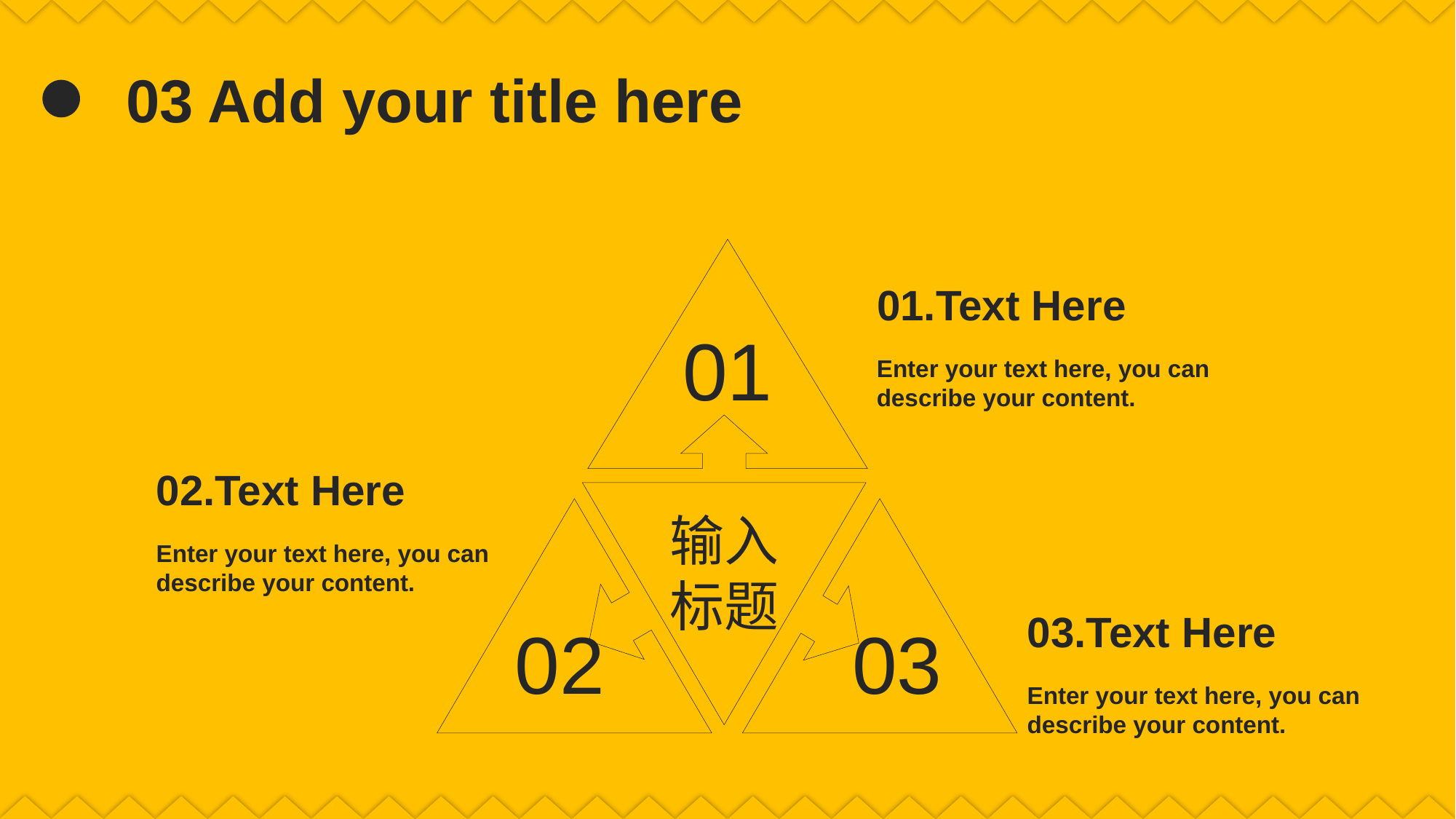

03 Add your title here

01
01.Text Here
Enter your text here, you can describe your content.
02.Text Here
输入标题
02
03
Enter your text here, you can describe your content.
03.Text Here
Enter your text here, you can describe your content.